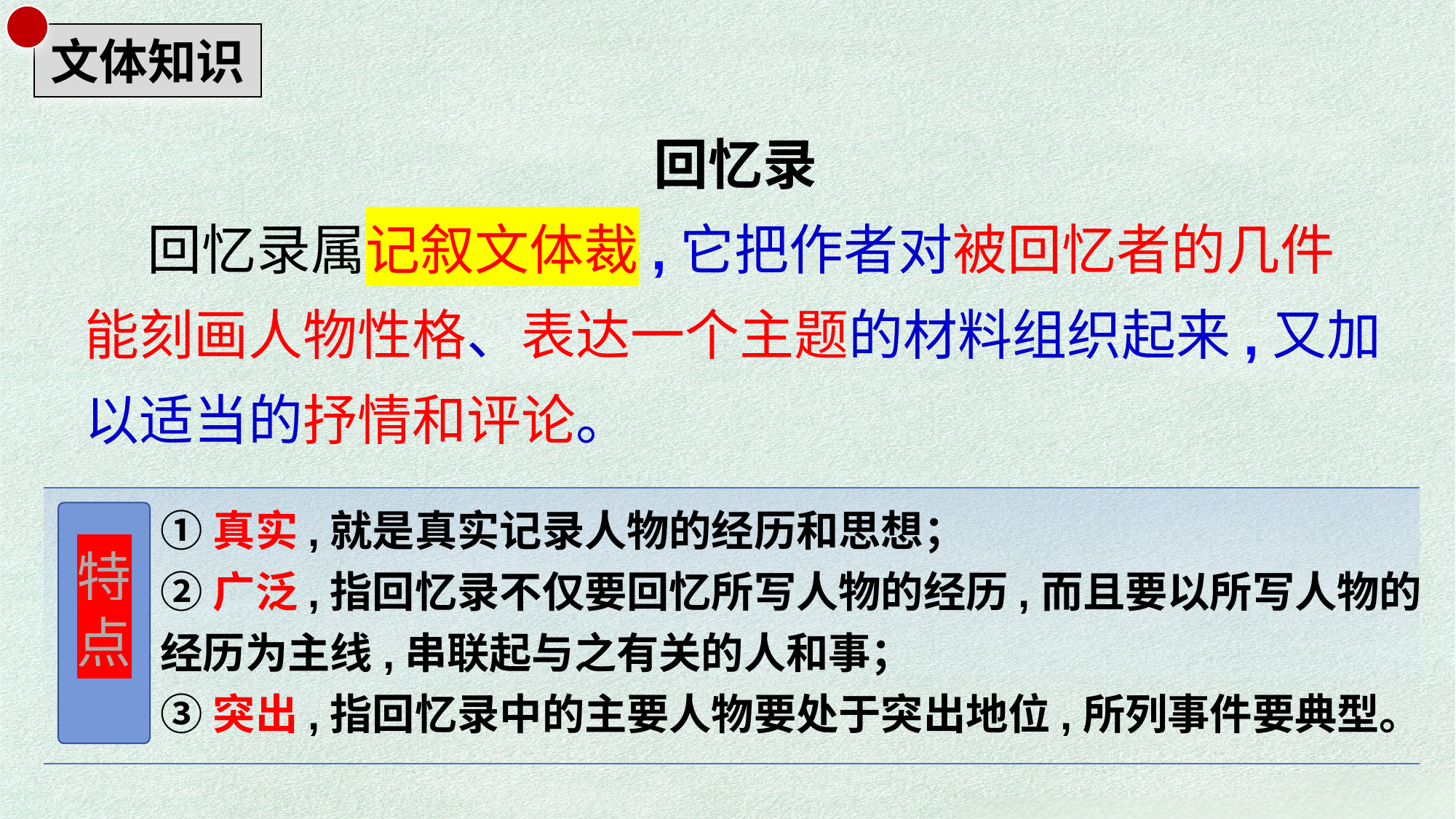

文体知识
回忆录
    回忆录属记叙文体裁,它把作者对被回忆者的几件能刻画人物性格、表达一个主题的材料组织起来,又加以适当的抒情和评论。

①真实,就是真实记录人物的经历和思想；
②广泛,指回忆录不仅要回忆所写人物的经历,而且要以所写人物的经历为主线,串联起与之有关的人和事；
③突出,指回忆录中的主要人物要处于突出地位,所列事件要典型。

特点